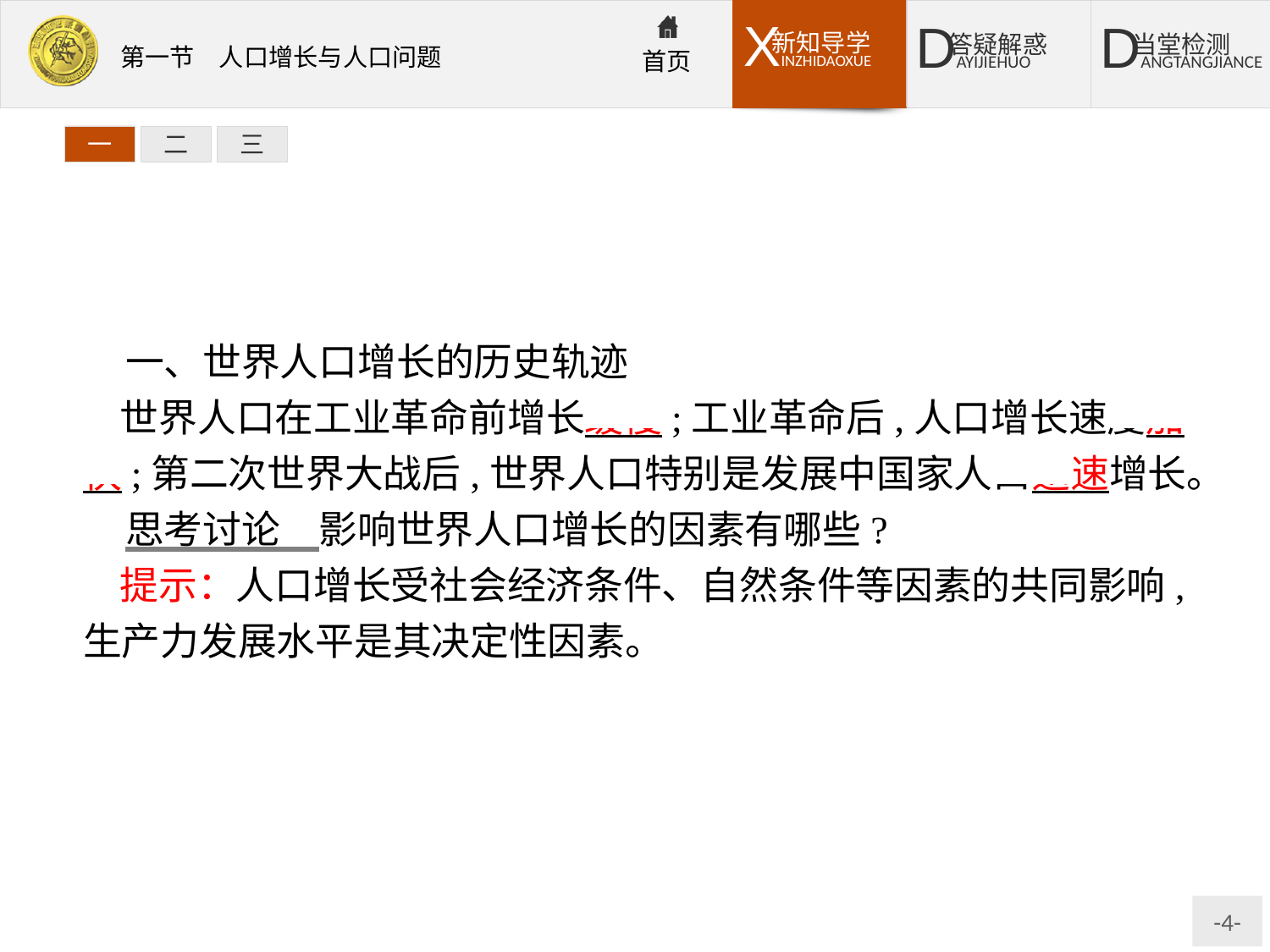

一
二
三
一、世界人口增长的历史轨迹
世界人口在工业革命前增长缓慢;工业革命后,人口增长速度加快;第二次世界大战后,世界人口特别是发展中国家人口迅速增长。
思考讨论　影响世界人口增长的因素有哪些?
提示：人口增长受社会经济条件、自然条件等因素的共同影响,生产力发展水平是其决定性因素。